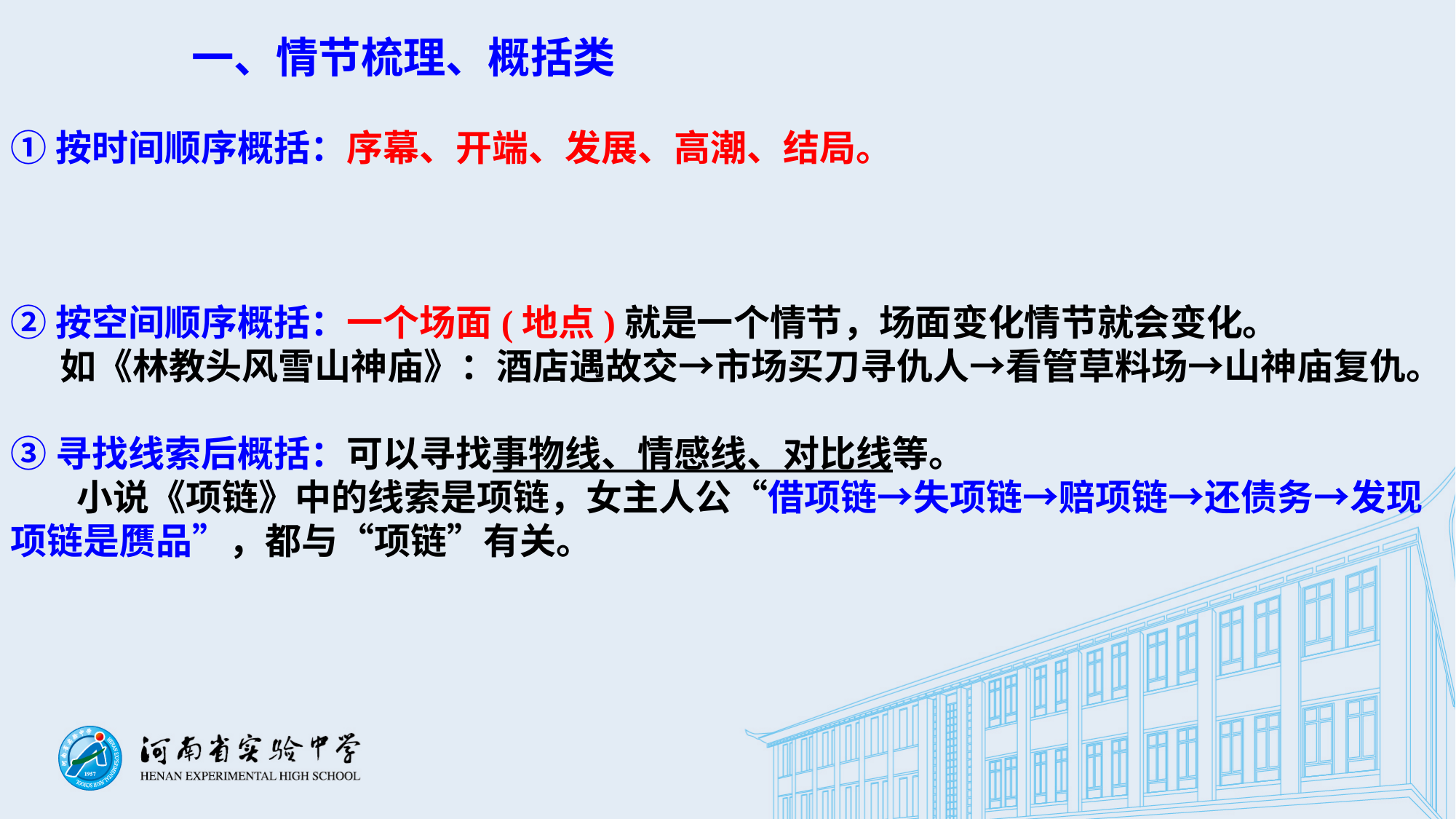

一、情节梳理、概括类
①按时间顺序概括：序幕、开端、发展、高潮、结局。

②按空间顺序概括：一个场面(地点)就是一个情节，场面变化情节就会变化。
     如《林教头风雪山神庙》：酒店遇故交→市场买刀寻仇人→看管草料场→山神庙复仇。

③寻找线索后概括：可以寻找事物线、情感线、对比线等。
       小说《项链》中的线索是项链，女主人公“借项链→失项链→赔项链→还债务→发现项链是赝品”，都与“项链”有关。